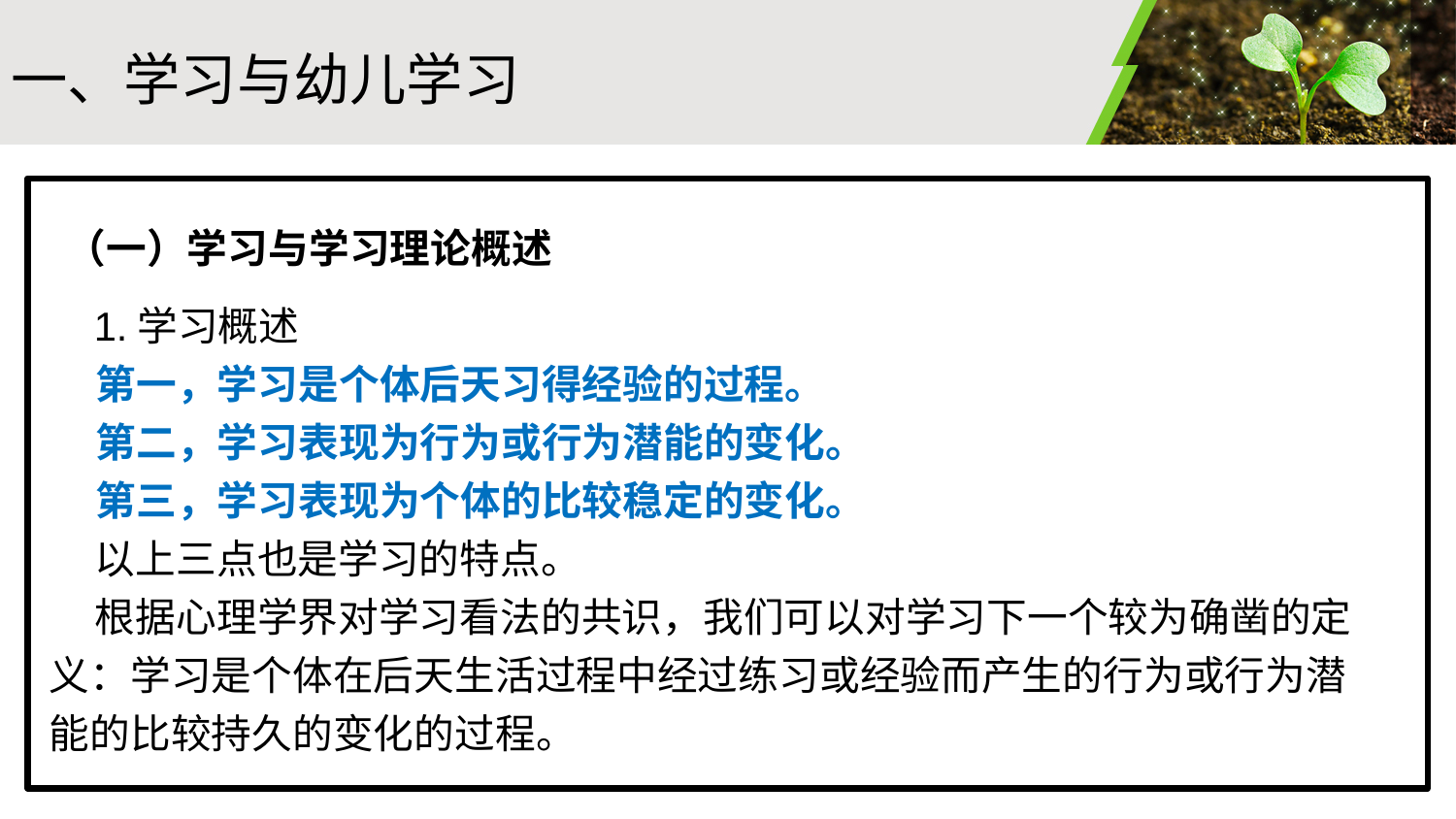

#
一、学习与幼儿学习

（一）学习与学习理论概述
    1.学习概述
    第一，学习是个体后天习得经验的过程。
    第二，学习表现为行为或行为潜能的变化。
    第三，学习表现为个体的比较稳定的变化。
    以上三点也是学习的特点。
    根据心理学界对学习看法的共识，我们可以对学习下一个较为确凿的定义：学习是个体在后天生活过程中经过练习或经验而产生的行为或行为潜能的比较持久的变化的过程。